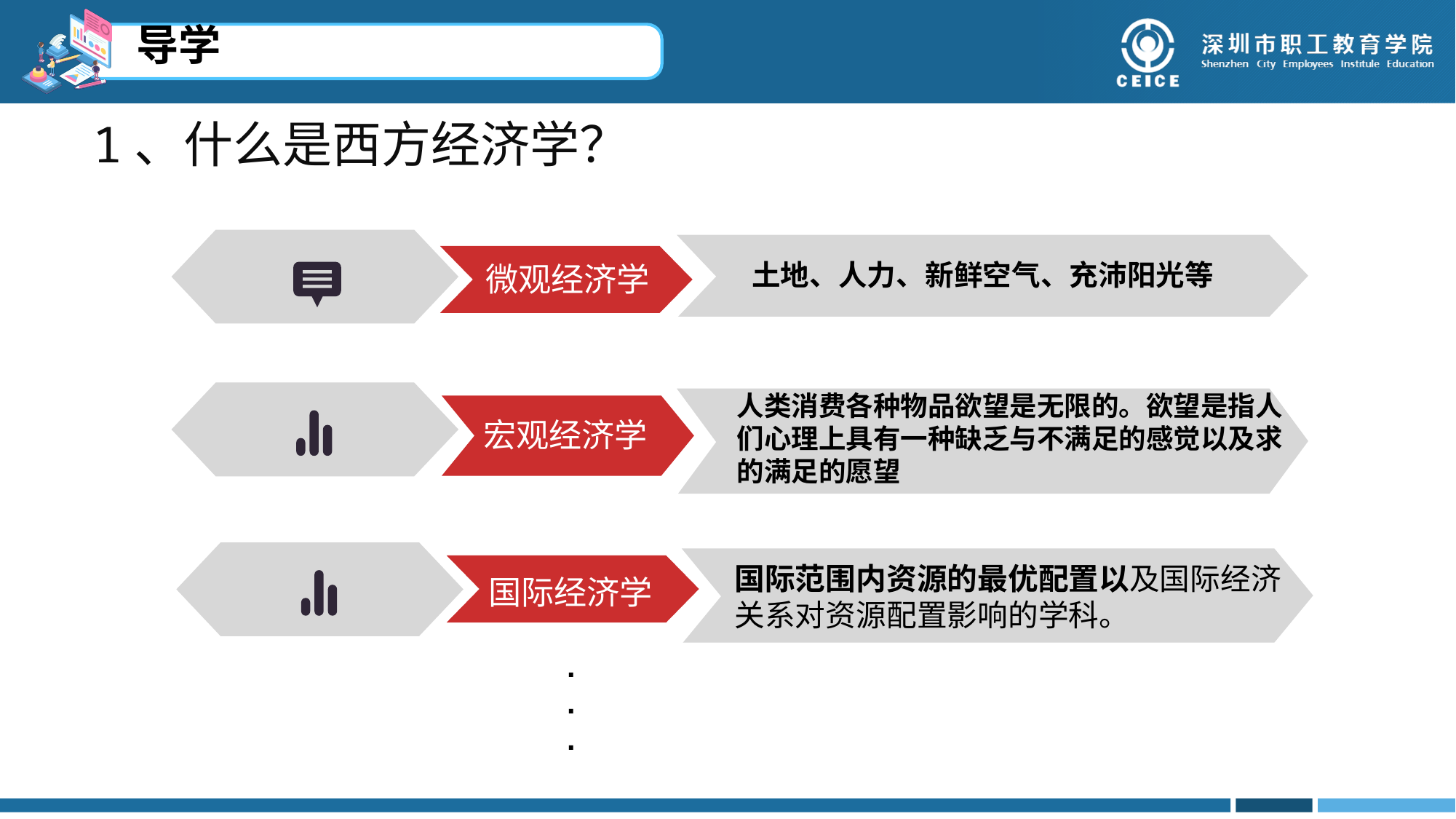

导学
1、什么是西方经济学？

土地、人力、新鲜空气、充沛阳光等
微观经济学

人类消费各种物品欲望是无限的。欲望是指人们心理上具有一种缺乏与不满足的感觉以及求的满足的愿望

宏观经济学

国际范围内资源的最优配置以及国际经济关系对资源配置影响的学科。

国际经济学

.
.
.